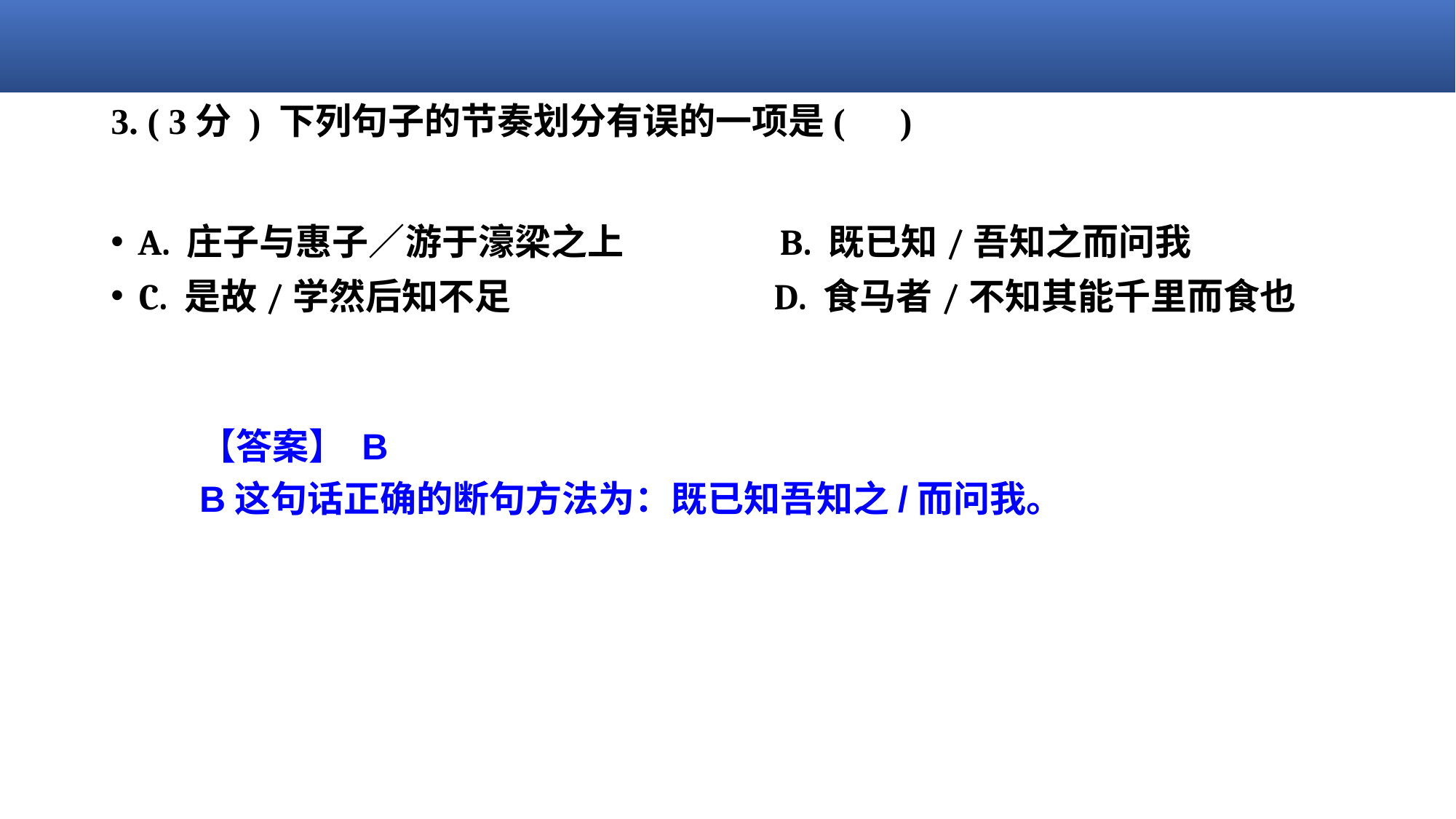

# 3. ( 3分 ) 下列句子的节奏划分有误的一项是(      )
A. 庄子与惠子／游于濠梁之上                  B. 既已知/吾知之而问我
C. 是故/学然后知不足                               D. 食马者/不知其能千里而食也
【答案】 B
B这句话正确的断句方法为：既已知吾知之/而问我。